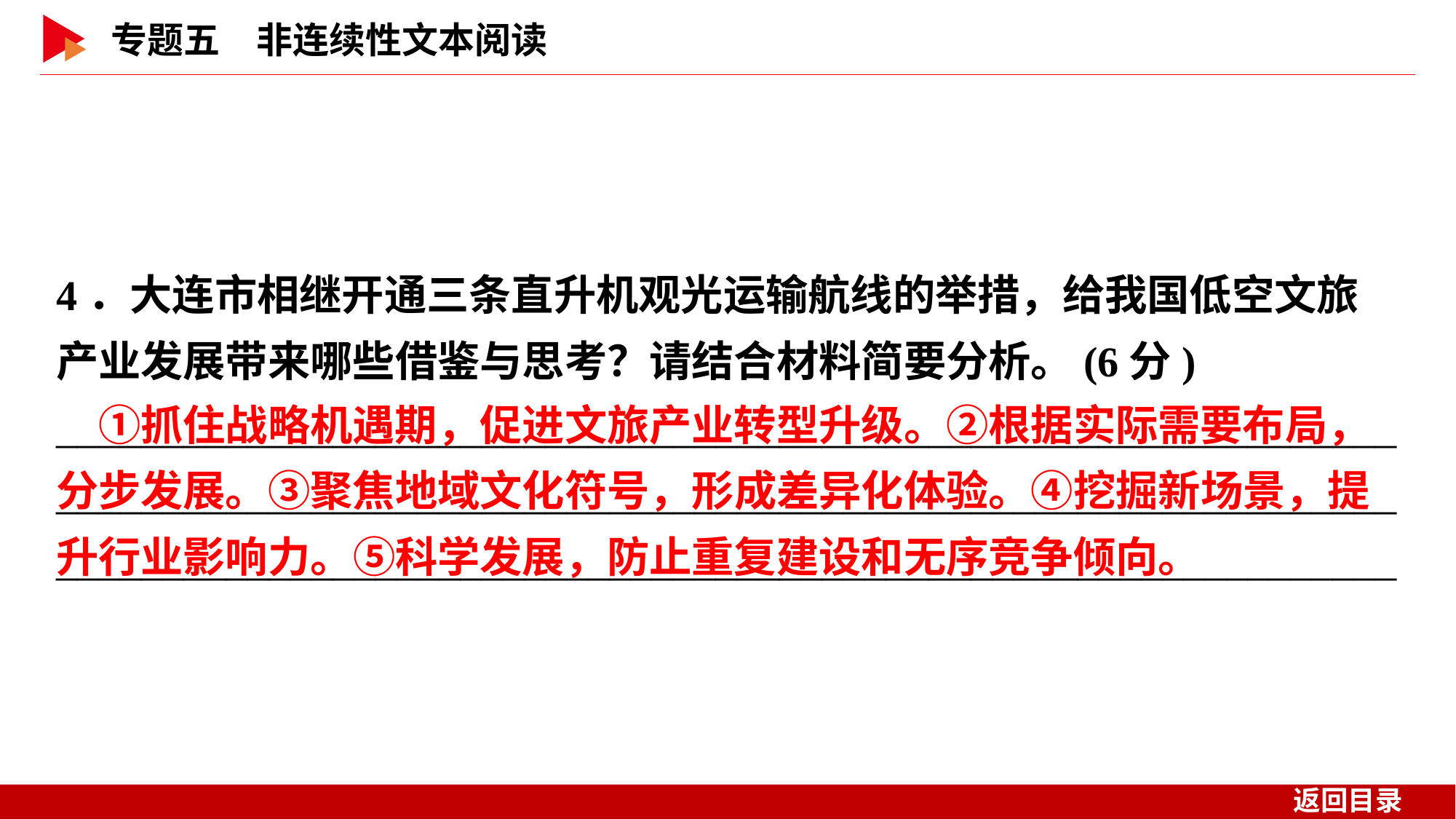

4．大连市相继开通三条直升机观光运输航线的举措，给我国低空文旅产业发展带来哪些借鉴与思考？请结合材料简要分析。(6分) _____________________________________________________________________________________________________________________________________________________________________________________________
　①抓住战略机遇期，促进文旅产业转型升级。②根据实际需要布局，分步发展。③聚焦地域文化符号，形成差异化体验。④挖掘新场景，提升行业影响力。⑤科学发展，防止重复建设和无序竞争倾向。